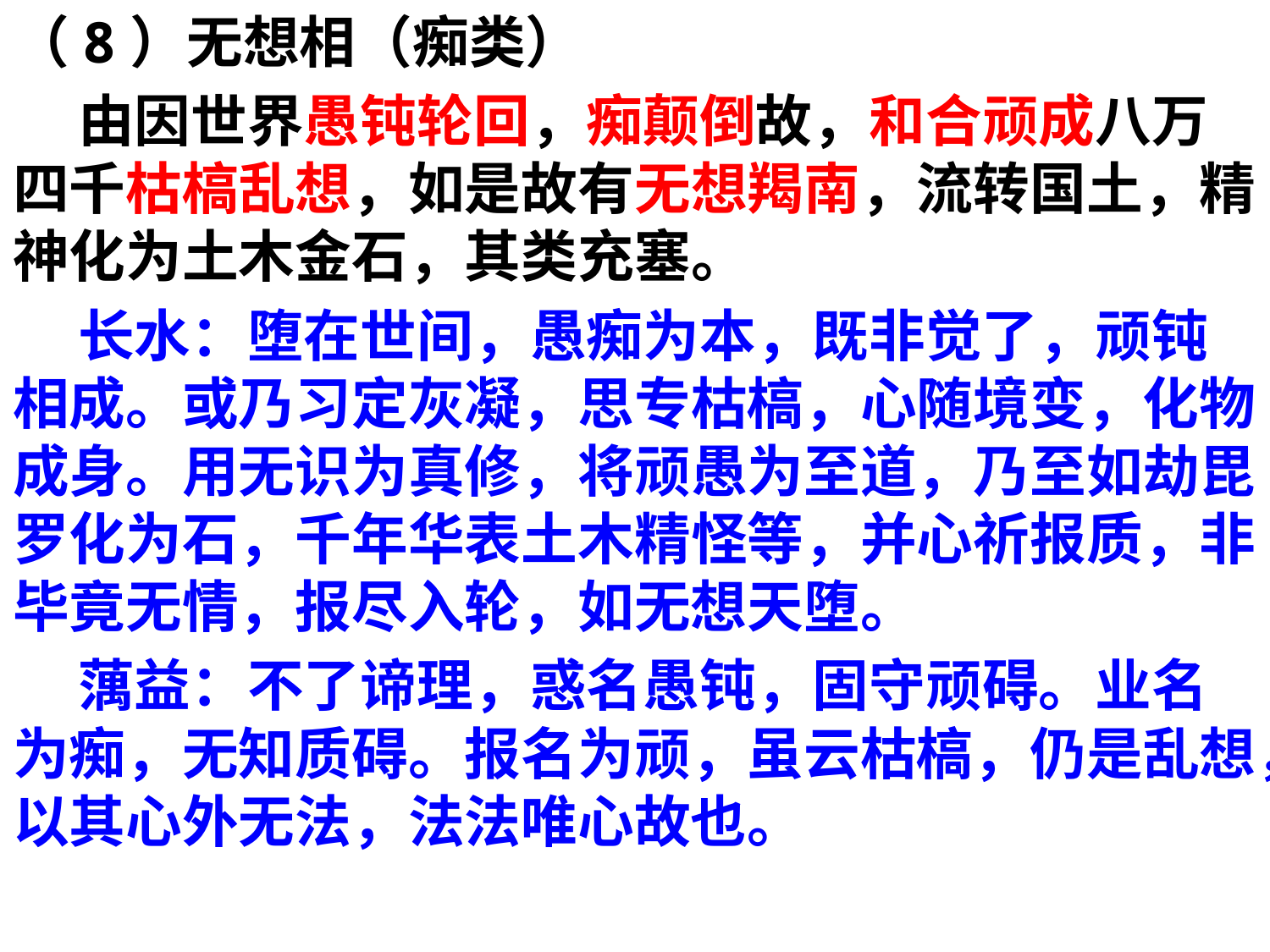

（8）无想相（痴类）
    由因世界愚钝轮回，痴颠倒故，和合顽成八万四千枯槁乱想，如是故有无想羯南，流转国土，精神化为土木金石，其类充塞。
    长水：堕在世间，愚痴为本，既非觉了，顽钝相成。或乃习定灰凝，思专枯槁，心随境变，化物成身。用无识为真修，将顽愚为至道，乃至如劫毘罗化为石，千年华表土木精怪等，并心祈报质，非毕竟无情，报尽入轮，如无想天堕。
    蕅益：不了谛理，惑名愚钝，固守顽碍。业名为痴，无知质碍。报名为顽，虽云枯槁，仍是乱想，以其心外无法，法法唯心故也。